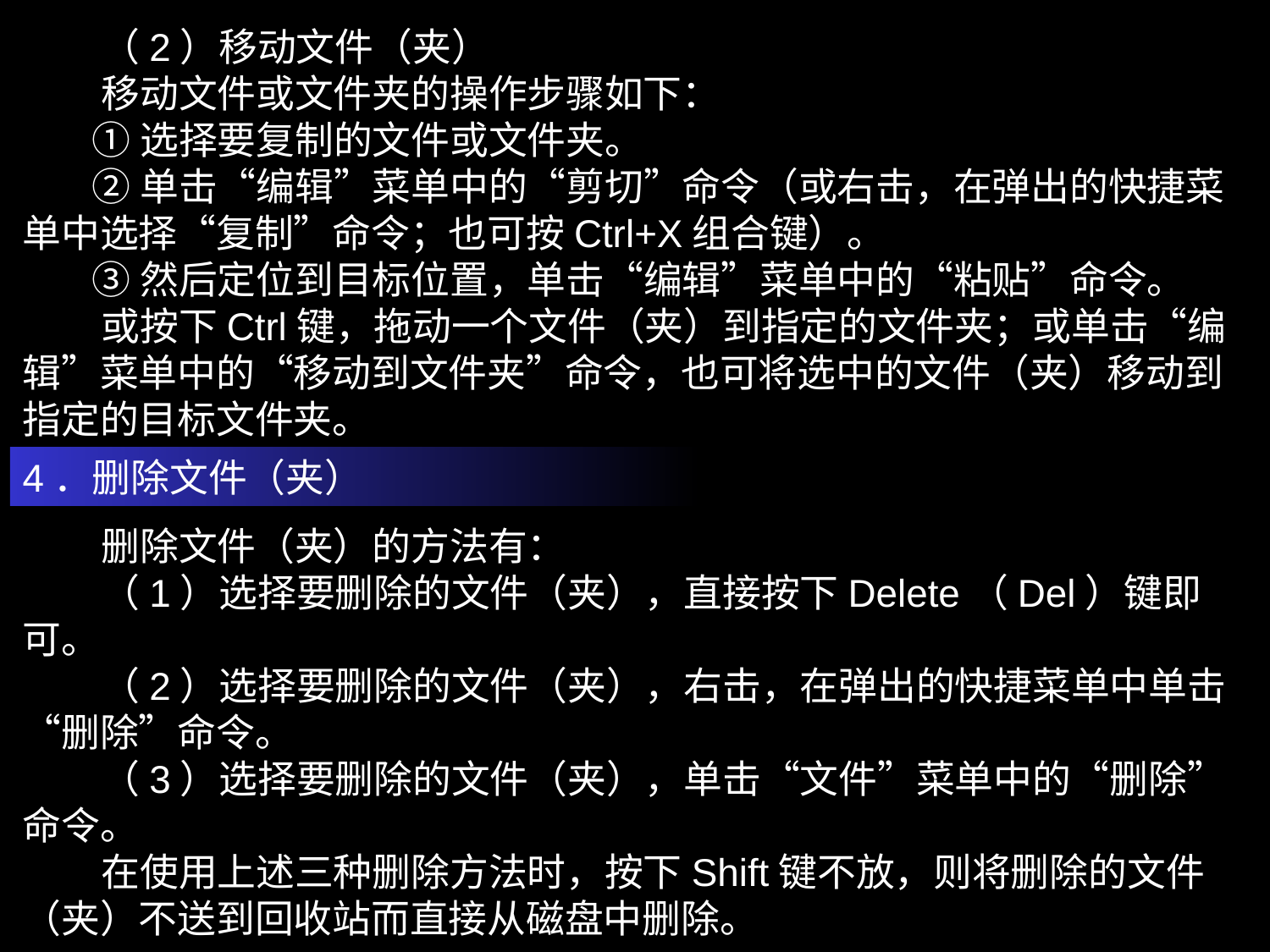

（2）移动文件（夹）
        移动文件或文件夹的操作步骤如下：
        ①选择要复制的文件或文件夹。
        ②单击“编辑”菜单中的“剪切”命令（或右击，在弹出的快捷菜单中选择“复制”命令；也可按Ctrl+X组合键）。
        ③然后定位到目标位置，单击“编辑”菜单中的“粘贴”命令。
        或按下Ctrl键，拖动一个文件（夹）到指定的文件夹；或单击“编辑”菜单中的“移动到文件夹”命令，也可将选中的文件（夹）移动到指定的目标文件夹。
4．删除文件（夹）
        删除文件（夹）的方法有：
        （1）选择要删除的文件（夹），直接按下Delete（Del）键即可。
        （2）选择要删除的文件（夹），右击，在弹出的快捷菜单中单击“删除”命令。
        （3）选择要删除的文件（夹），单击“文件”菜单中的“删除”命令。
        在使用上述三种删除方法时，按下Shift键不放，则将删除的文件（夹）不送到回收站而直接从磁盘中删除。